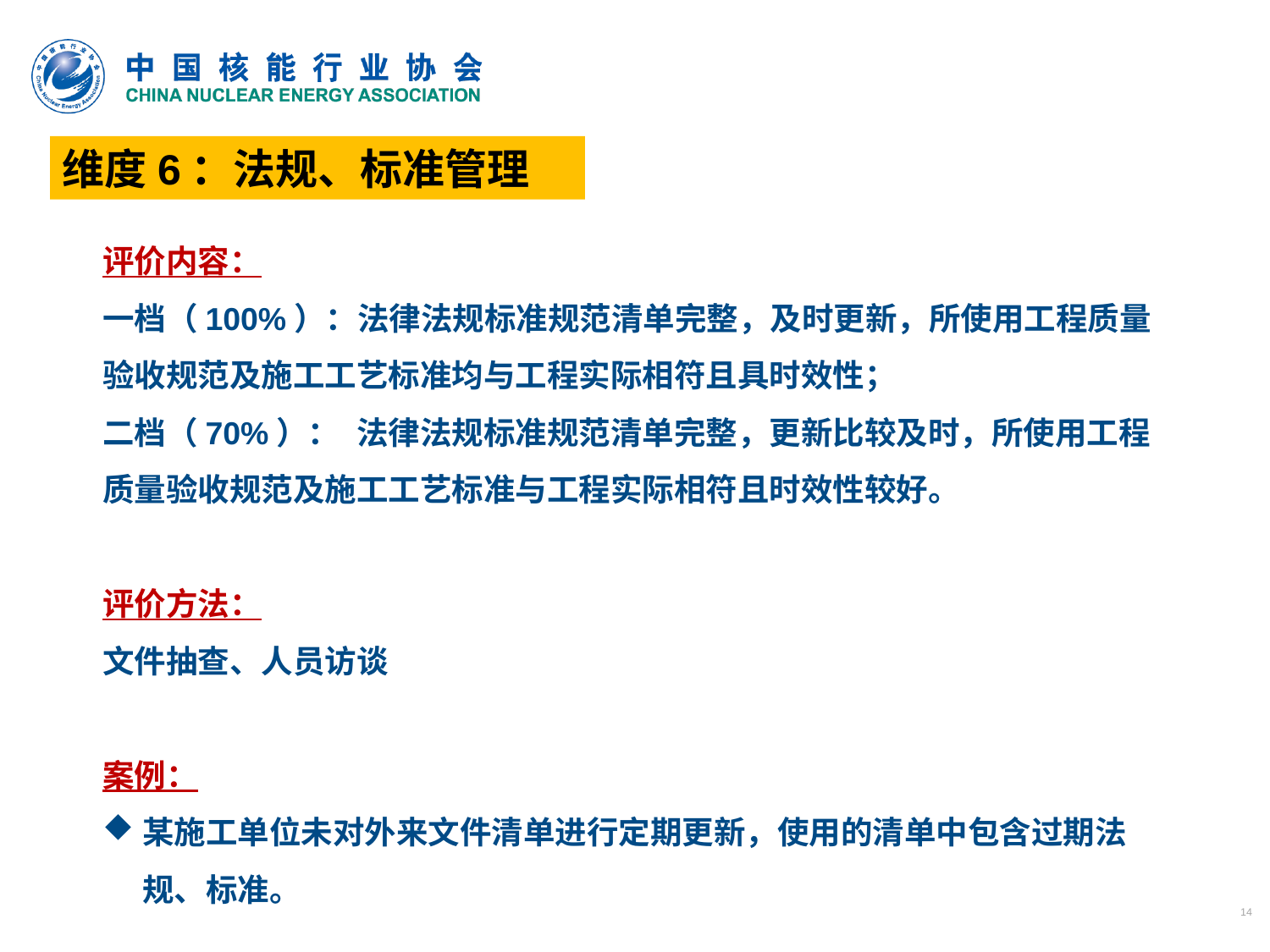

维度6：法规、标准管理
评价内容：
一档（100%）：法律法规标准规范清单完整，及时更新，所使用工程质量验收规范及施工工艺标准均与工程实际相符且具时效性；
二档（70%）：	法律法规标准规范清单完整，更新比较及时，所使用工程质量验收规范及施工工艺标准与工程实际相符且时效性较好。

评价方法：
文件抽查、人员访谈

案例：
某施工单位未对外来文件清单进行定期更新，使用的清单中包含过期法规、标准。
14